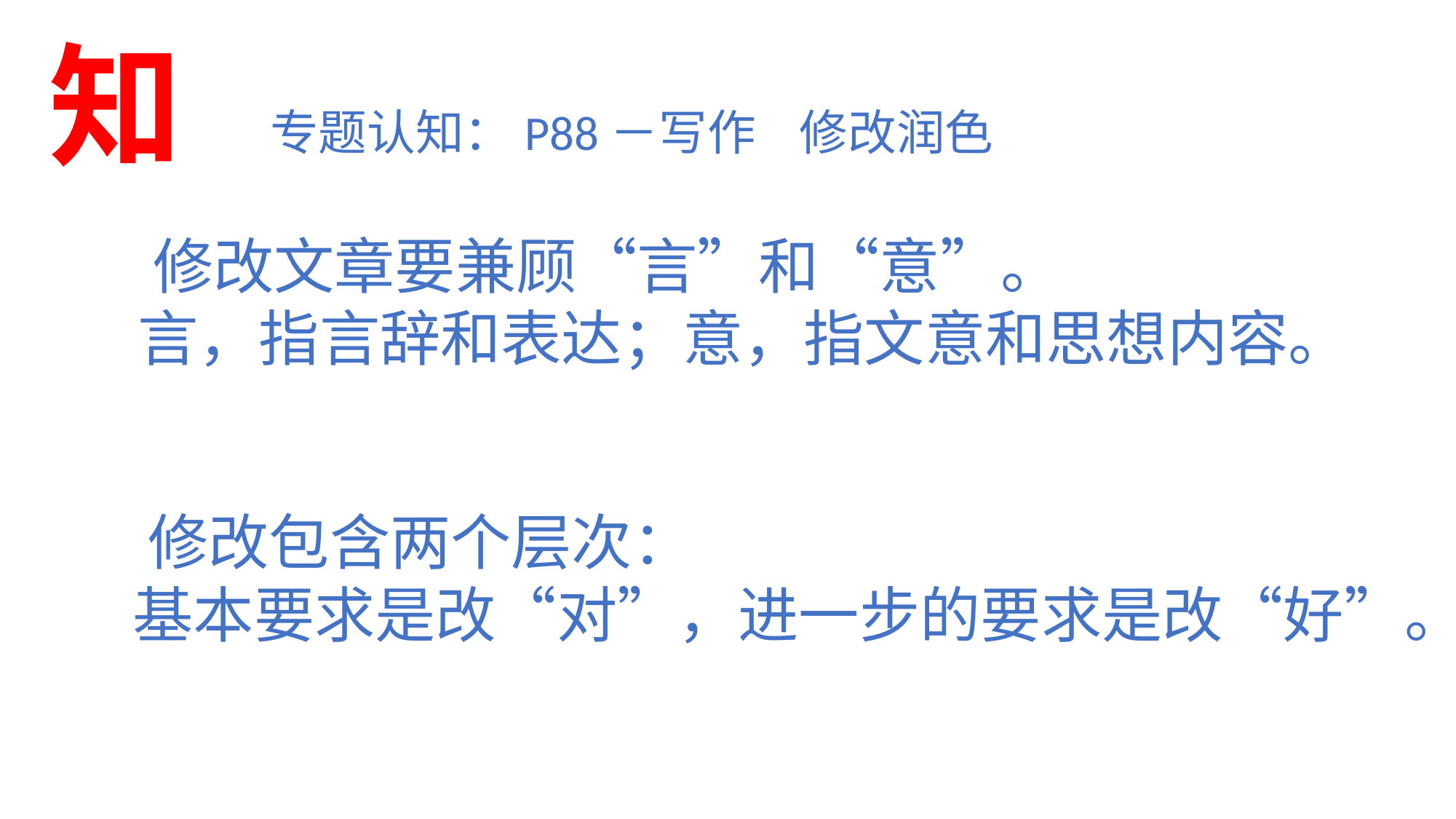

知
专题认知：P88－写作    修改润色
# 修改文章要兼顾“言”和“意”。 言，指言辞和表达；意，指文意和思想内容。
        修改包含两个层次：
        基本要求是改“对”，进一步的要求是改“好”。